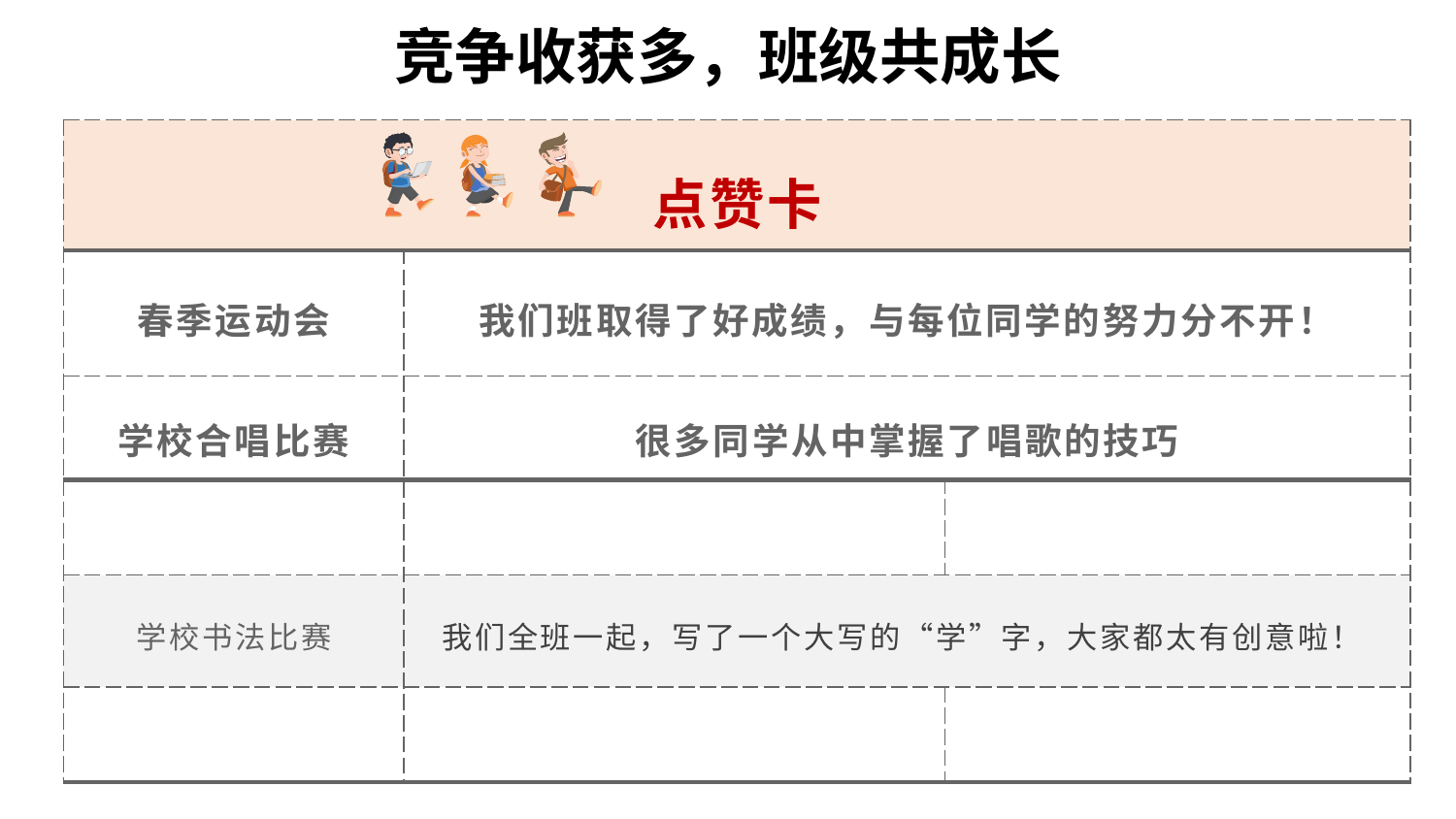

竞争收获多，班级共成长
| 点赞卡 |  |  |
| --- | --- | --- |
| 春季运动会 | 我们班取得了好成绩，与每位同学的努力分不开！ |  |
| 学校合唱比赛 | 很多同学从中掌握了唱歌的技巧 |  |
|  |  |  |
| 学校书法比赛 | 我们全班一起，写了一个大写的“学”字，大家都太有创意啦！ |  |
|  |  |  |